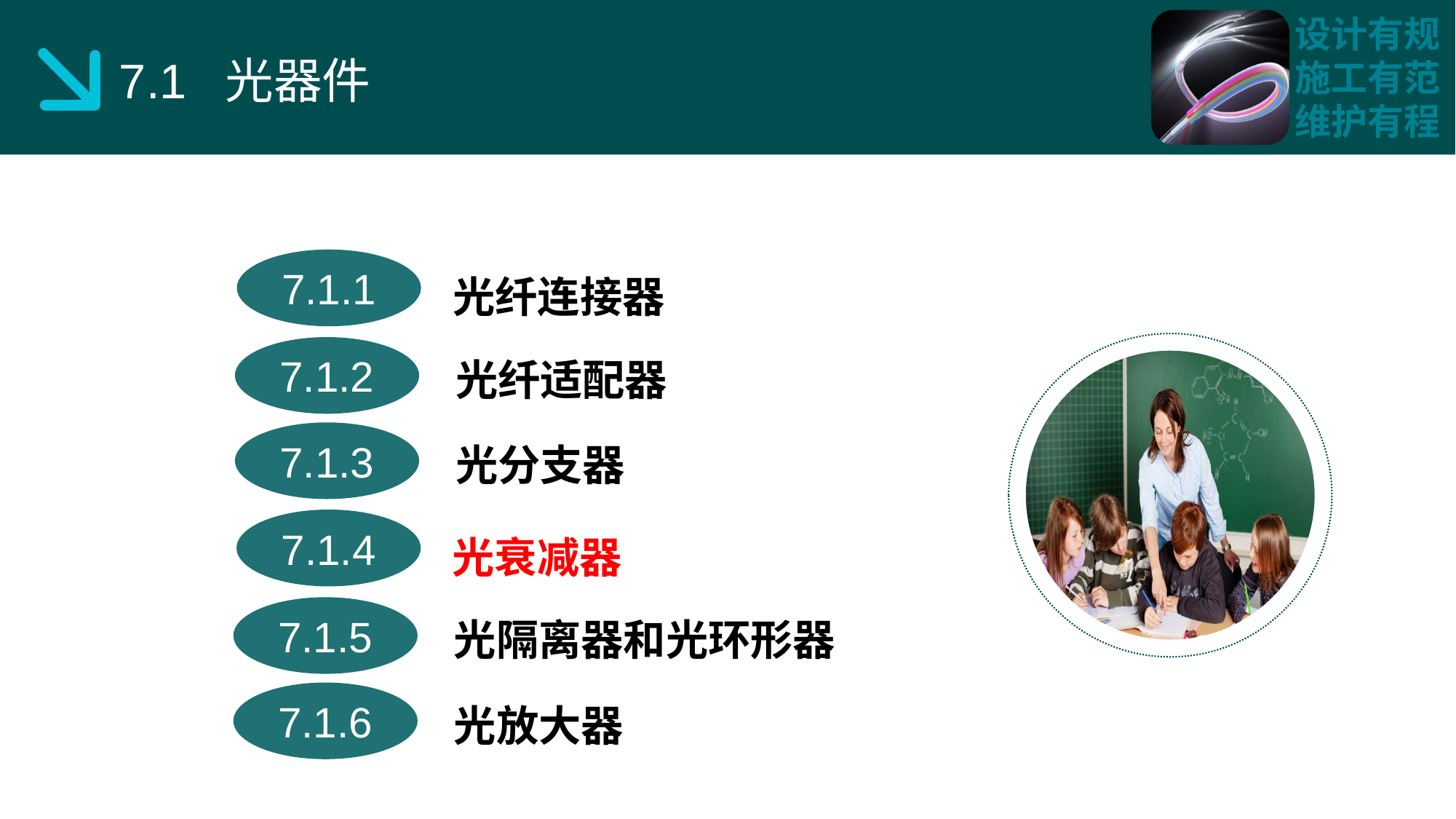

7.1  光器件

光纤连接器
7.1.1
 光纤适配器

7.1.2

 光分支器
7.1.3
光衰减器
7.1.4
 光隔离器和光环形器
7.1.5
 光放大器
7.1.6